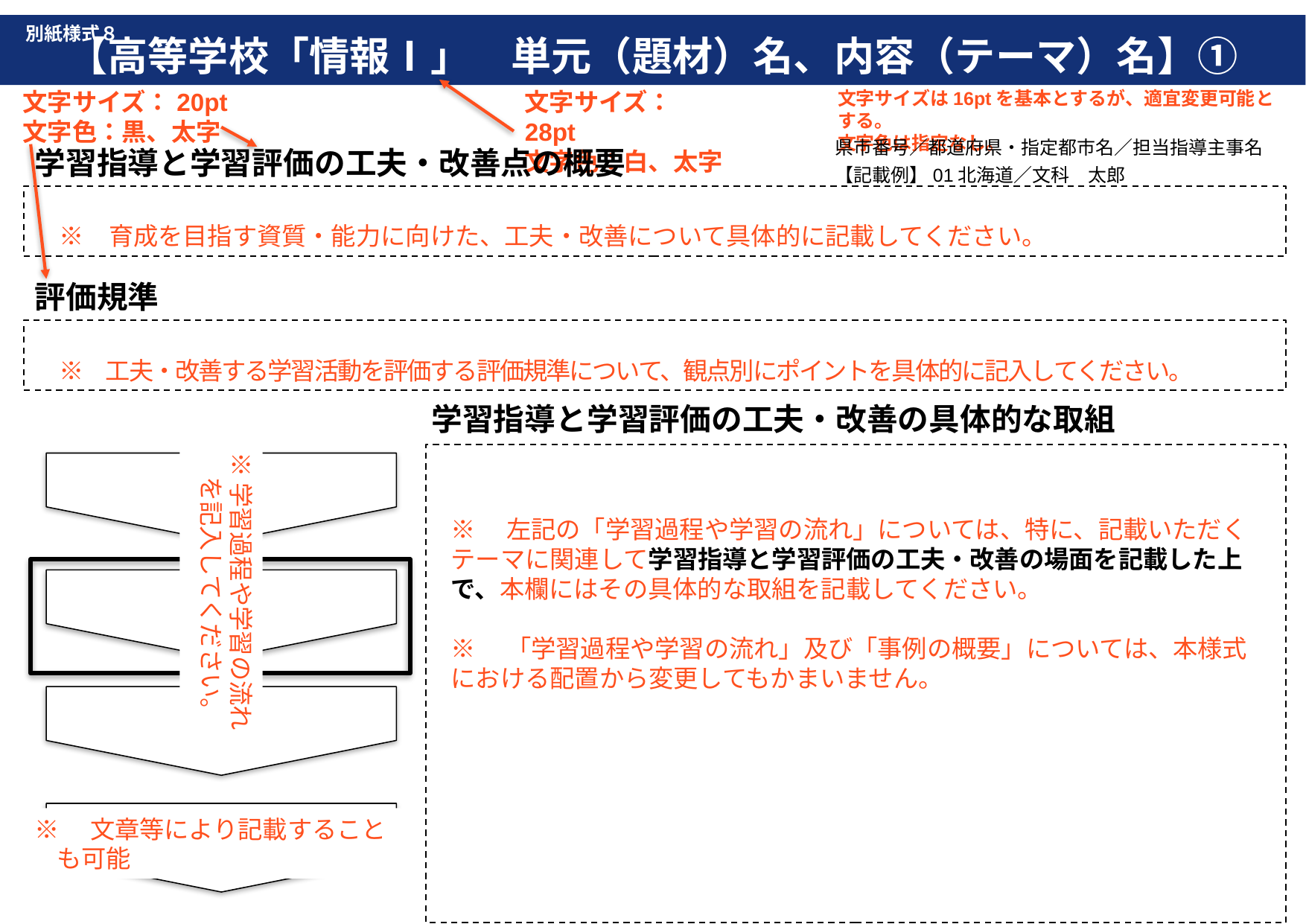

【高等学校「情報Ⅰ」　単元（題材）名、内容（テーマ）名】①
別紙様式８
文字サイズ：28pt
文字色：白、太字
文字サイズ：20pt
文字色：黒、太字
文字サイズは16ptを基本とするが、適宜変更可能とする。
文字色は指定なし。
県市番号／都道府県・指定都市名／担当指導主事名
【記載例】01北海道／文科　太郎
学習指導と学習評価の工夫・改善点の概要
　※　育成を目指す資質・能力に向けた、工夫・改善について具体的に記載してください。
評価規準
　※　工夫・改善する学習活動を評価する評価規準について、観点別にポイントを具体的に記入してください。

学習指導と学習評価の工夫・改善の具体的な取組

※学習過程や学習の流れ
　を記入してください。

※　左記の「学習過程や学習の流れ」については、特に、記載いただくテーマに関連して学習指導と学習評価の工夫・改善の場面を記載した上で、本欄にはその具体的な取組を記載してください。

※　「学習過程や学習の流れ」及び「事例の概要」については、本様式における配置から変更してもかまいません。

※　文章等により記載することも可能